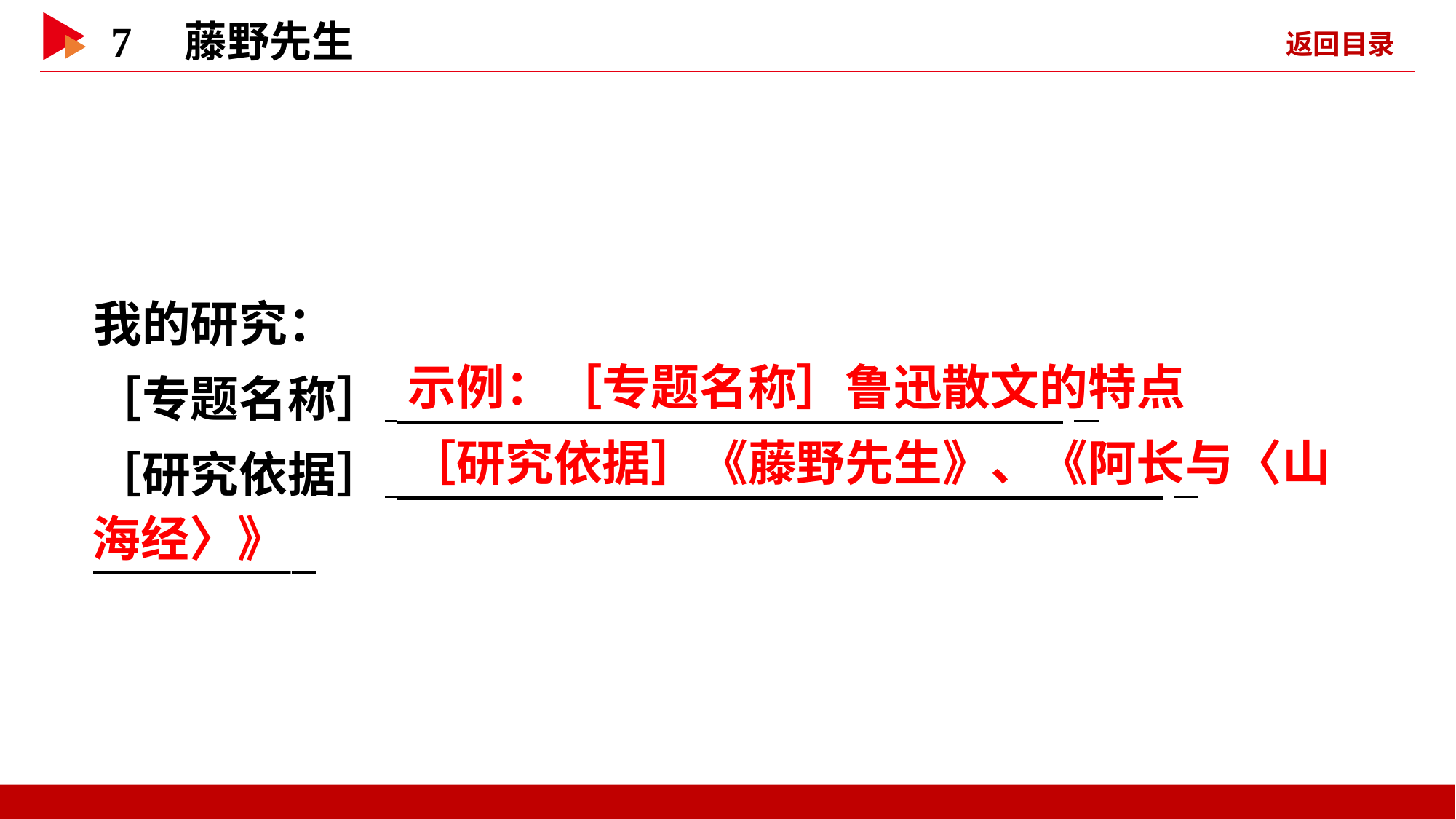

我的研究：
［专题名称］                                                             _
［研究依据］                                                                      _
               _
 示例：［专题名称］鲁迅散文的特点
 ［研究依据］《藤野先生》、《阿长与〈山
海经〉》